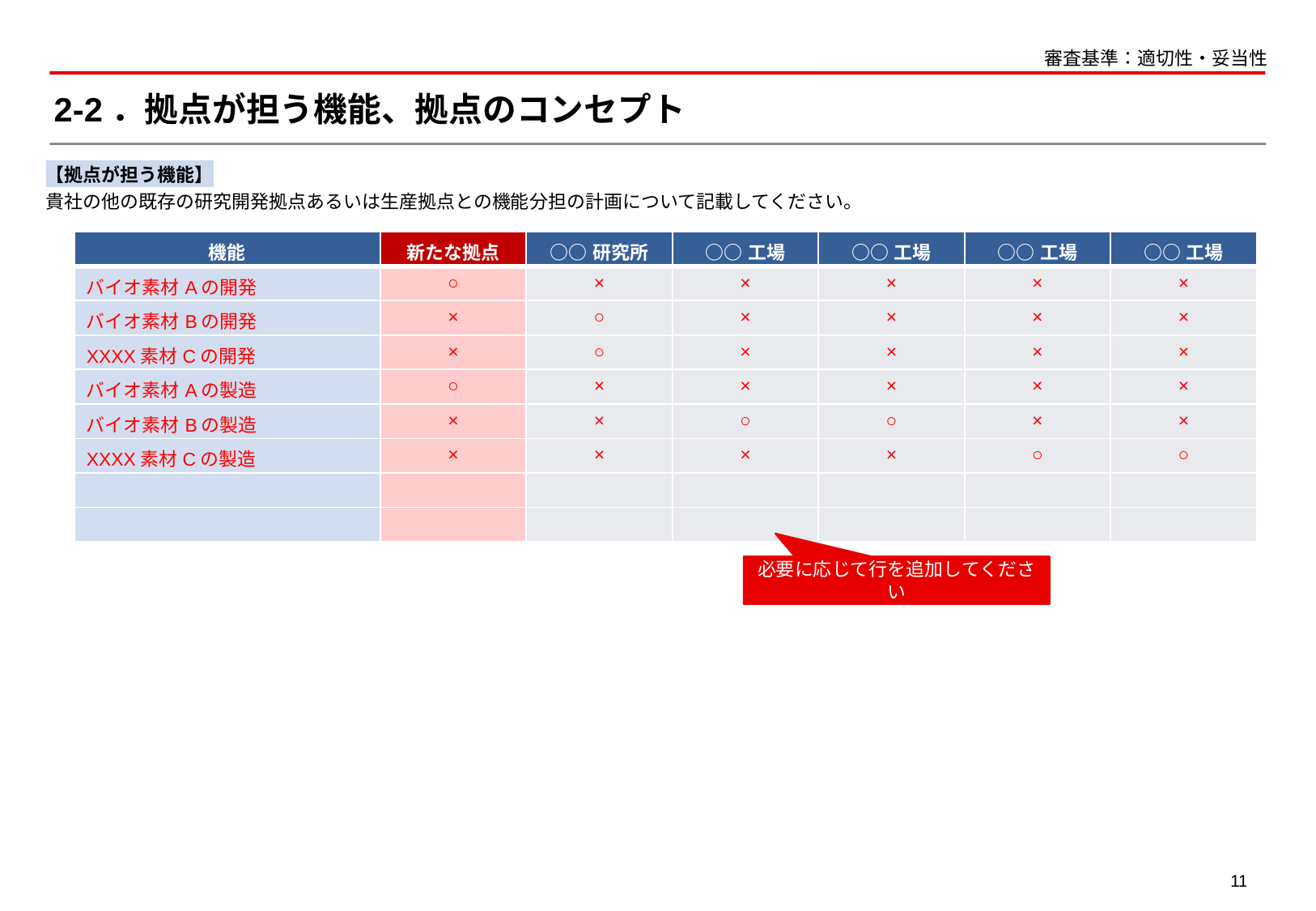

審査基準：適切性・妥当性
# 2-2．拠点が担う機能、拠点のコンセプト
【拠点が担う機能】
貴社の他の既存の研究開発拠点あるいは生産拠点との機能分担の計画について記載してください。
| 機能 | 新たな拠点 | ○○研究所 | ○○工場 | ○○工場 | ○○工場 | ○○工場 |
| --- | --- | --- | --- | --- | --- | --- |
| バイオ素材Aの開発 | ○ | × | × | × | × | × |
| バイオ素材Bの開発 | × | ○ | × | × | × | × |
| XXXX素材Cの開発 | × | ○ | × | × | × | × |
| バイオ素材Aの製造 | ○ | × | × | × | × | × |
| バイオ素材Bの製造 | × | × | ○ | ○ | × | × |
| XXXX素材Cの製造 | × | × | × | × | ○ | ○ |
|  |  |  |  |  |  |  |
|  |  |  |  |  |  |  |
必要に応じて行を追加してください